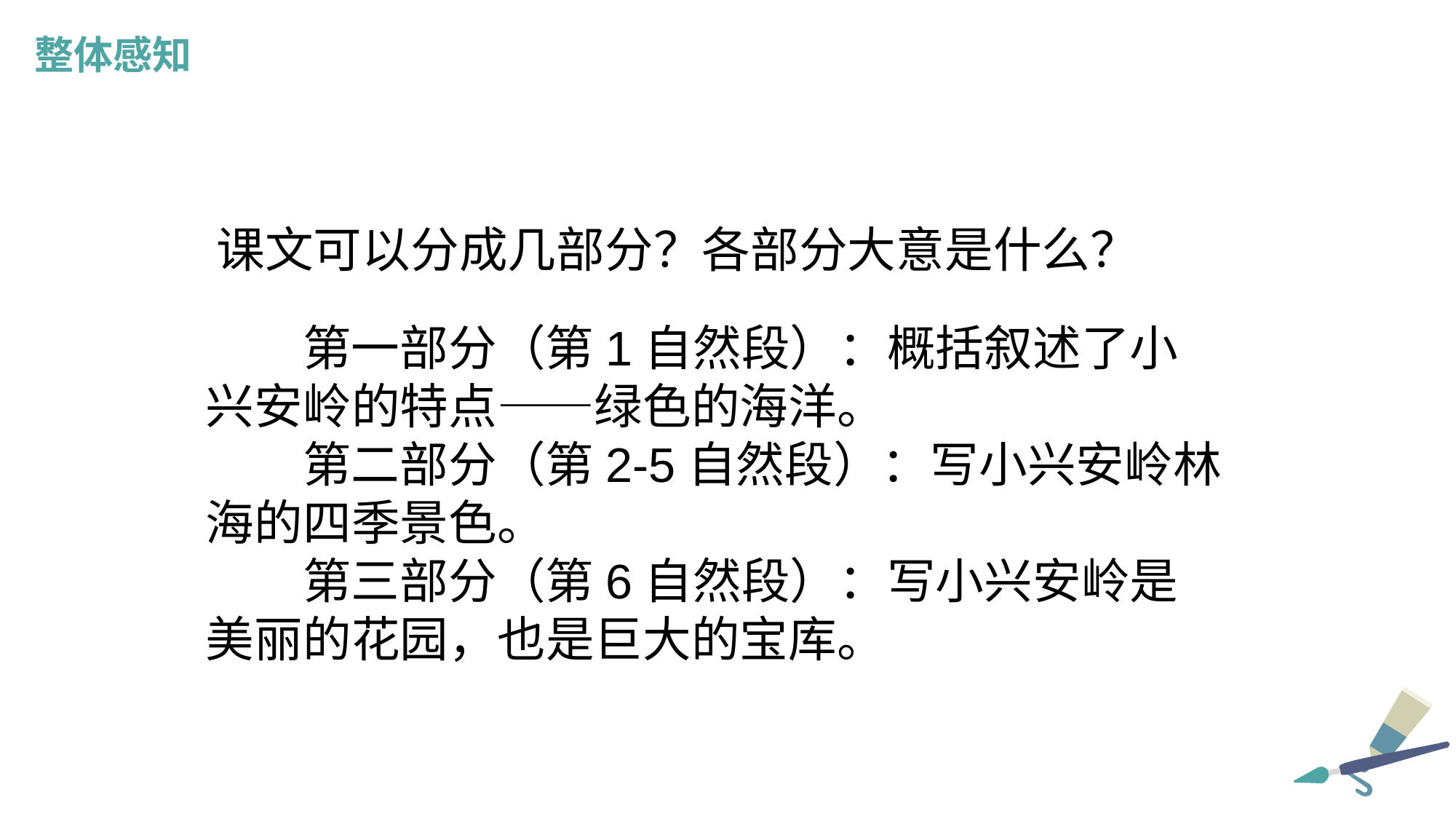

整体感知
课文可以分成几部分？各部分大意是什么？
第一部分（第1自然段）：概括叙述了小兴安岭的特点——绿色的海洋。
第二部分（第2-5自然段）：写小兴安岭林海的四季景色。
第三部分（第6自然段）：写小兴安岭是美丽的花园，也是巨大的宝库。